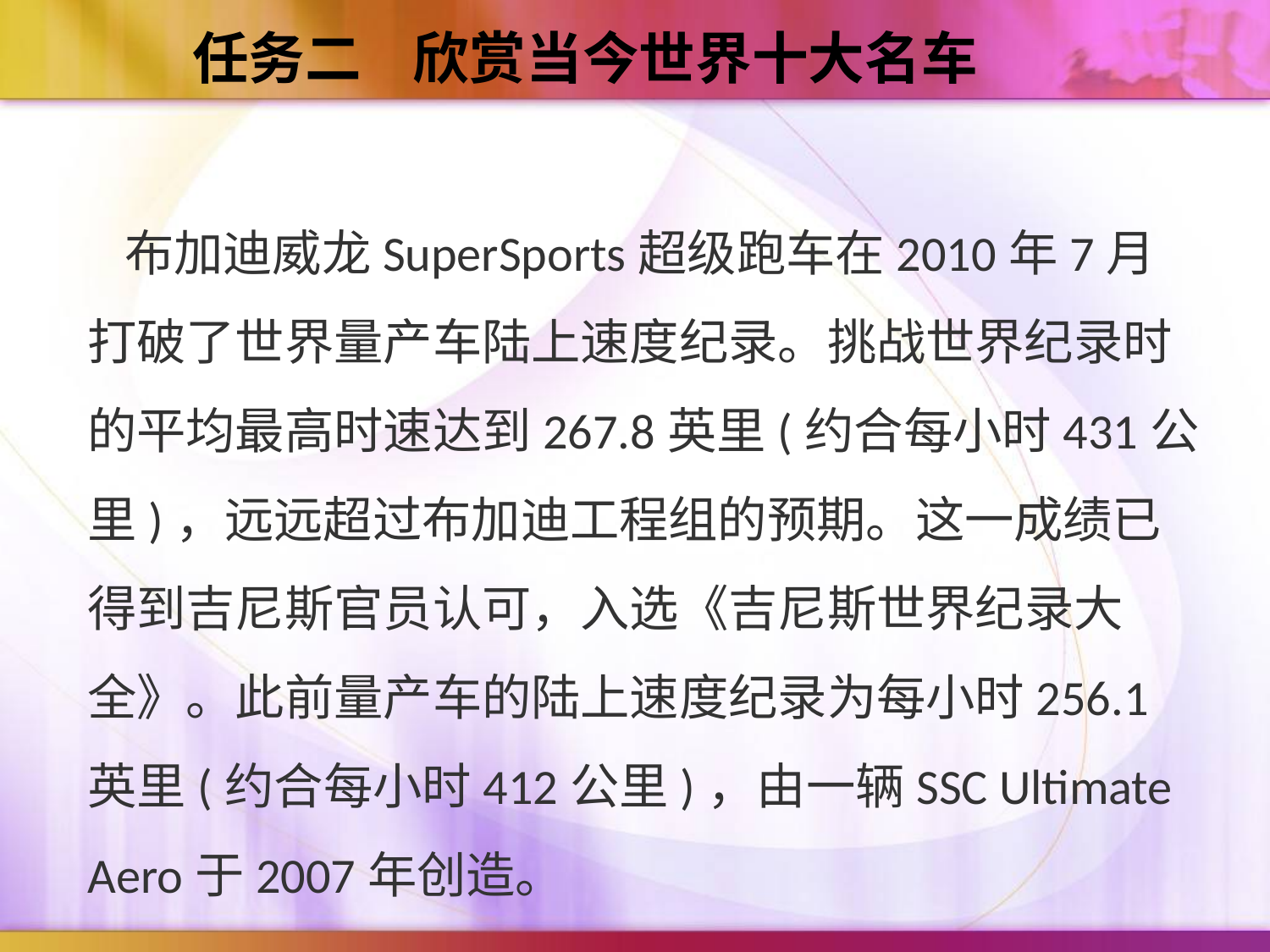

任务二    欣赏当今世界十大名车
布加迪威龙SuperSports超级跑车在2010年7月打破了世界量产车陆上速度纪录。挑战世界纪录时的平均最高时速达到267.8英里(约合每小时431公里)，远远超过布加迪工程组的预期。这一成绩已得到吉尼斯官员认可，入选《吉尼斯世界纪录大全》。此前量产车的陆上速度纪录为每小时256.1英里(约合每小时412公里)，由一辆SSC Ultimate Aero于2007年创造。